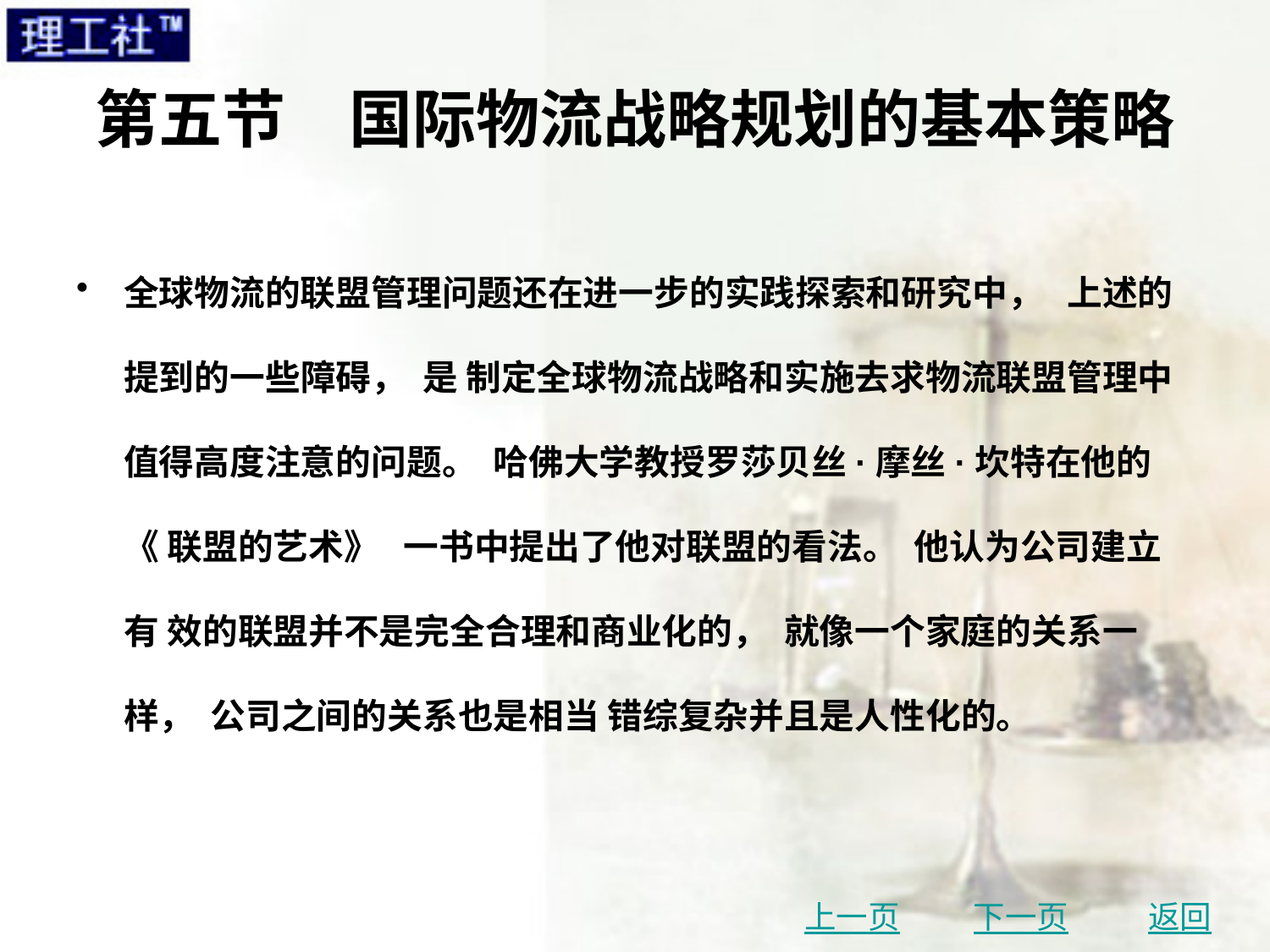

# 第五节　国际物流战略规划的基本策略
全球物流的联盟管理问题还在进一步的实践探索和研究中，   上述的提到的一些障碍，  是 制定全球物流战略和实施去求物流联盟管理中值得高度注意的问题。  哈佛大学教授罗莎贝丝·摩丝·坎特在他的  《 联盟的艺术》   一书中提出了他对联盟的看法。  他认为公司建立有 效的联盟并不是完全合理和商业化的，  就像一个家庭的关系一样，  公司之间的关系也是相当 错综复杂并且是人性化的。
上一页
下一页
返回